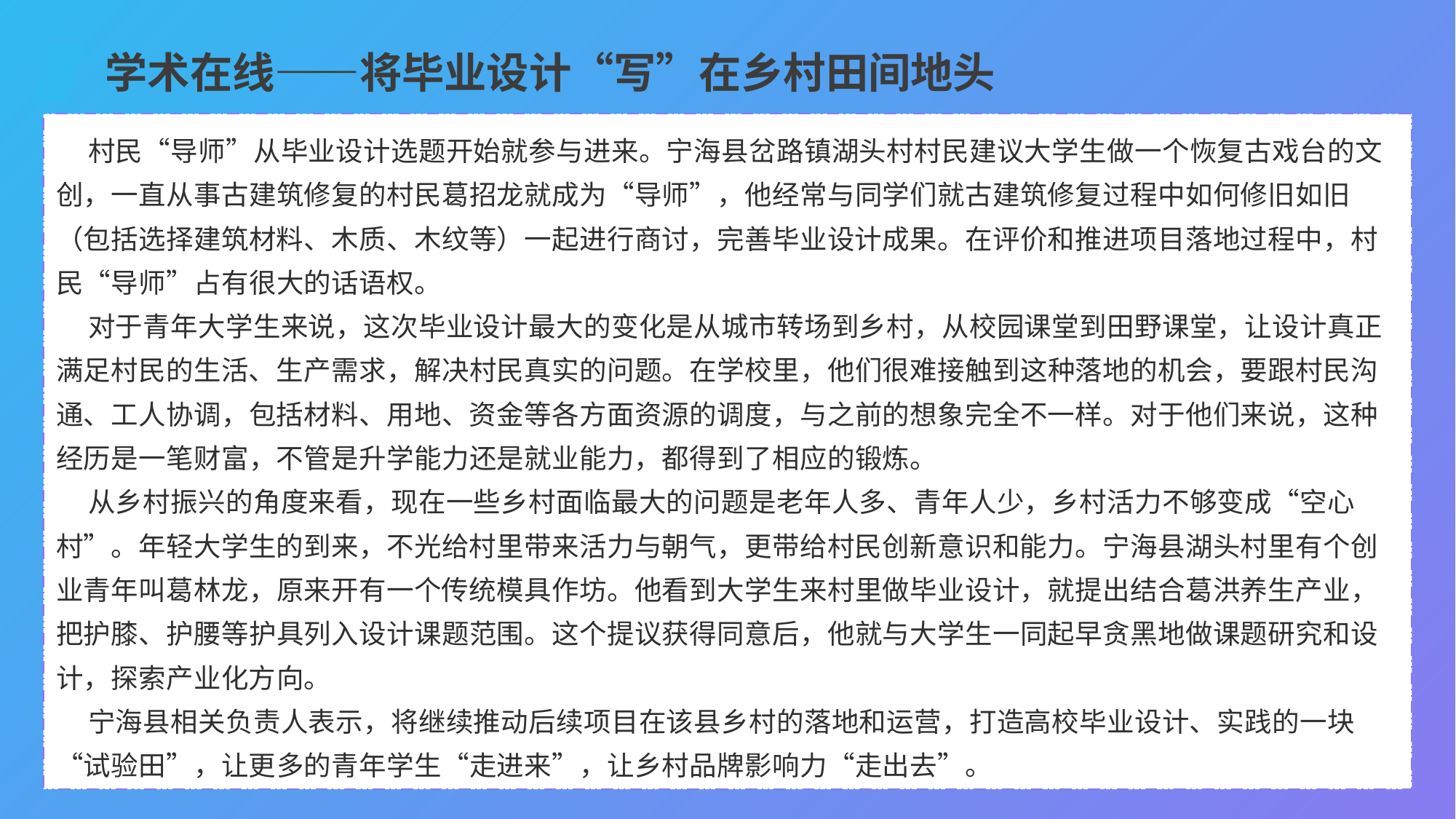

学术在线——将毕业设计“写”在乡村田间地头

村民“导师”从毕业设计选题开始就参与进来。宁海县岔路镇湖头村村民建议大学生做一个恢复古戏台的文创，一直从事古建筑修复的村民葛招龙就成为“导师”，他经常与同学们就古建筑修复过程中如何修旧如旧（包括选择建筑材料、木质、木纹等）一起进行商讨，完善毕业设计成果。在评价和推进项目落地过程中，村民“导师”占有很大的话语权。
对于青年大学生来说，这次毕业设计最大的变化是从城市转场到乡村，从校园课堂到田野课堂，让设计真正满足村民的生活、生产需求，解决村民真实的问题。在学校里，他们很难接触到这种落地的机会，要跟村民沟通、工人协调，包括材料、用地、资金等各方面资源的调度，与之前的想象完全不一样。对于他们来说，这种经历是一笔财富，不管是升学能力还是就业能力，都得到了相应的锻炼。
从乡村振兴的角度来看，现在一些乡村面临最大的问题是老年人多、青年人少，乡村活力不够变成“空心村”。年轻大学生的到来，不光给村里带来活力与朝气，更带给村民创新意识和能力。宁海县湖头村里有个创业青年叫葛林龙，原来开有一个传统模具作坊。他看到大学生来村里做毕业设计，就提出结合葛洪养生产业，把护膝、护腰等护具列入设计课题范围。这个提议获得同意后，他就与大学生一同起早贪黑地做课题研究和设计，探索产业化方向。
宁海县相关负责人表示，将继续推动后续项目在该县乡村的落地和运营，打造高校毕业设计、实践的一块“试验田”，让更多的青年学生“走进来”，让乡村品牌影响力“走出去”。